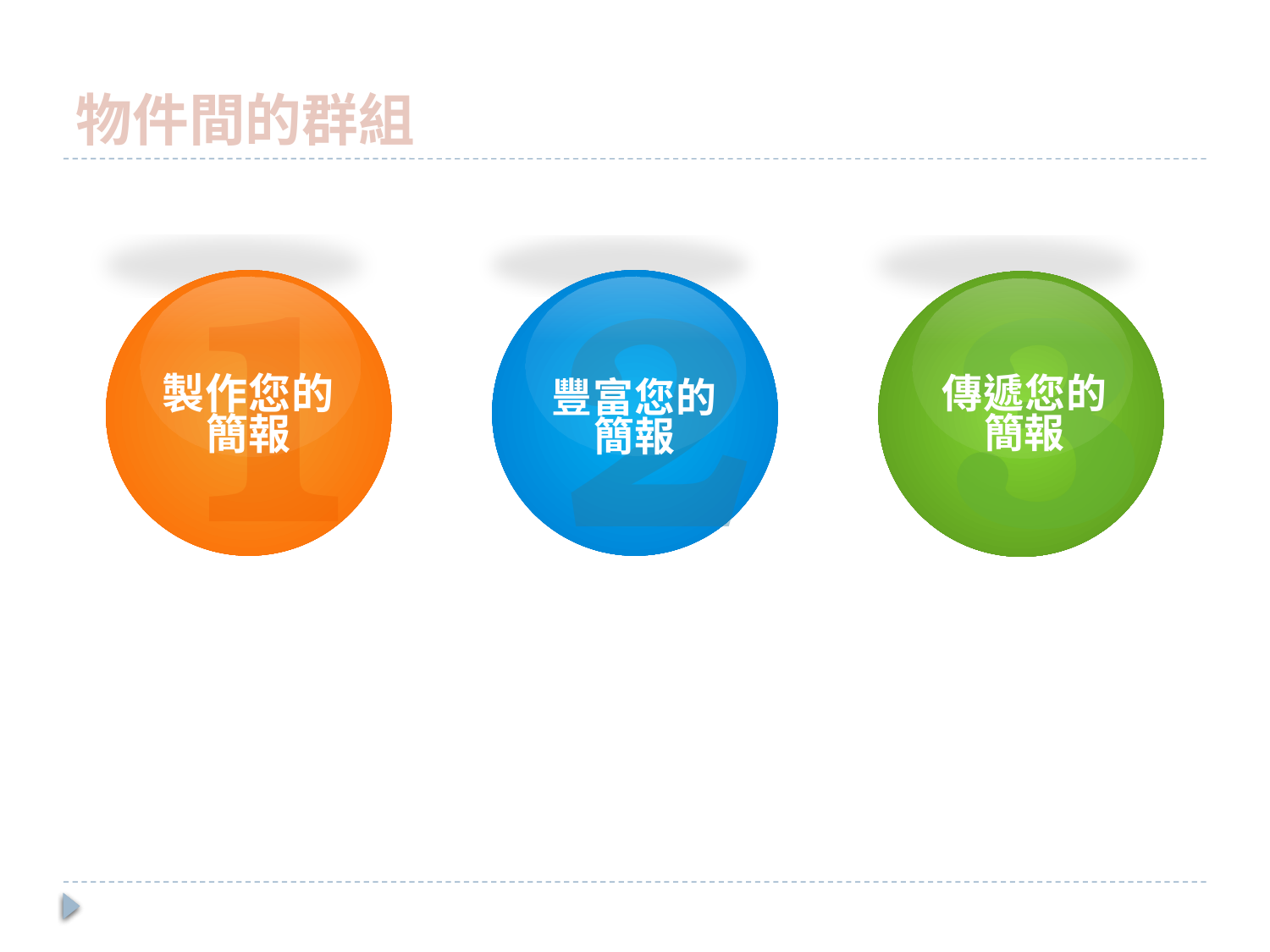

# 物件間的群組
1
3
2

製作您的
簡報
傳遞您的
簡報
豐富您的
簡報